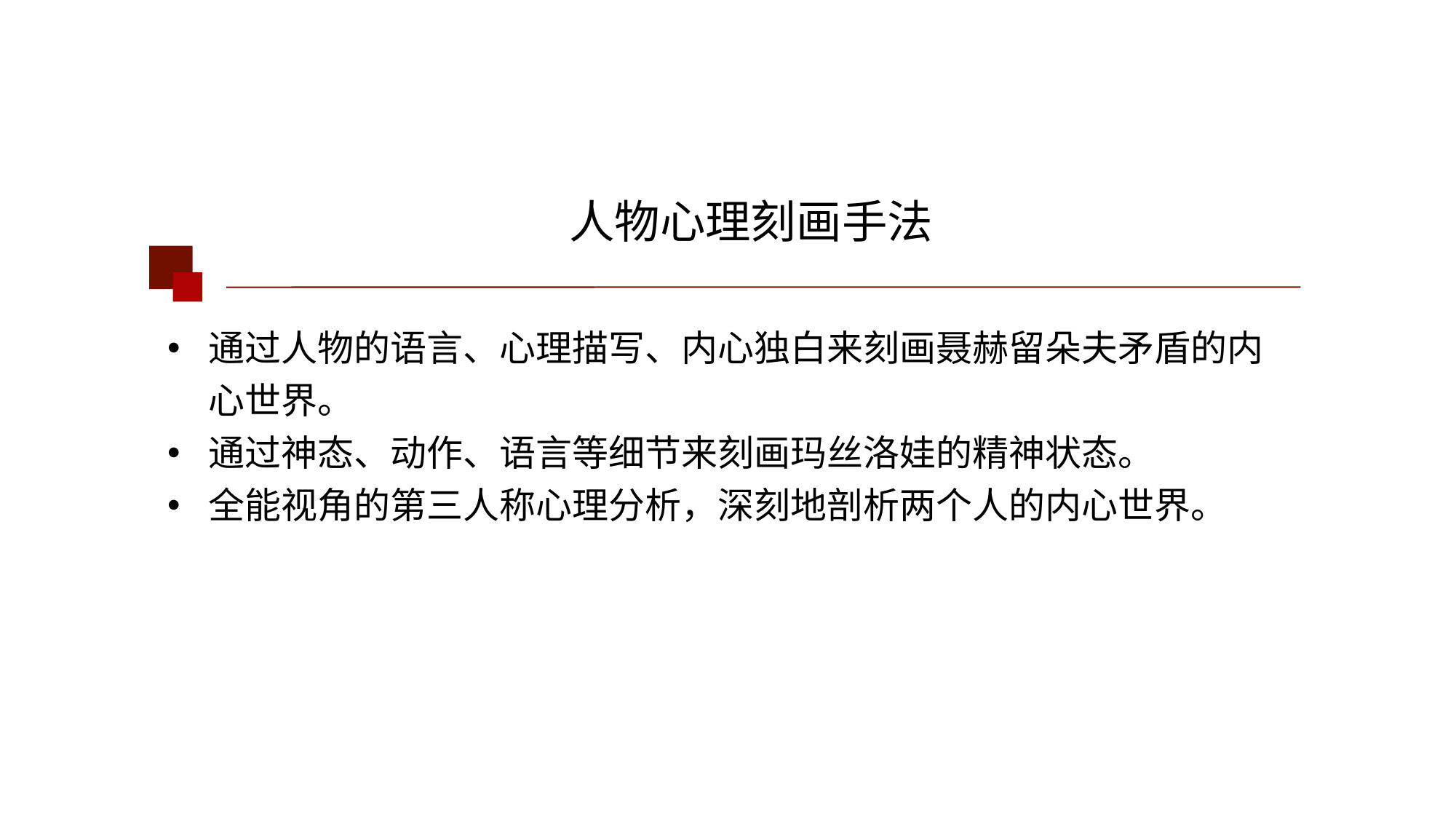

人物心理刻画手法

通过人物的语言、心理描写、内心独白来刻画聂赫留朵夫矛盾的内心世界。
通过神态、动作、语言等细节来刻画玛丝洛娃的精神状态。
全能视角的第三人称心理分析，深刻地剖析两个人的内心世界。